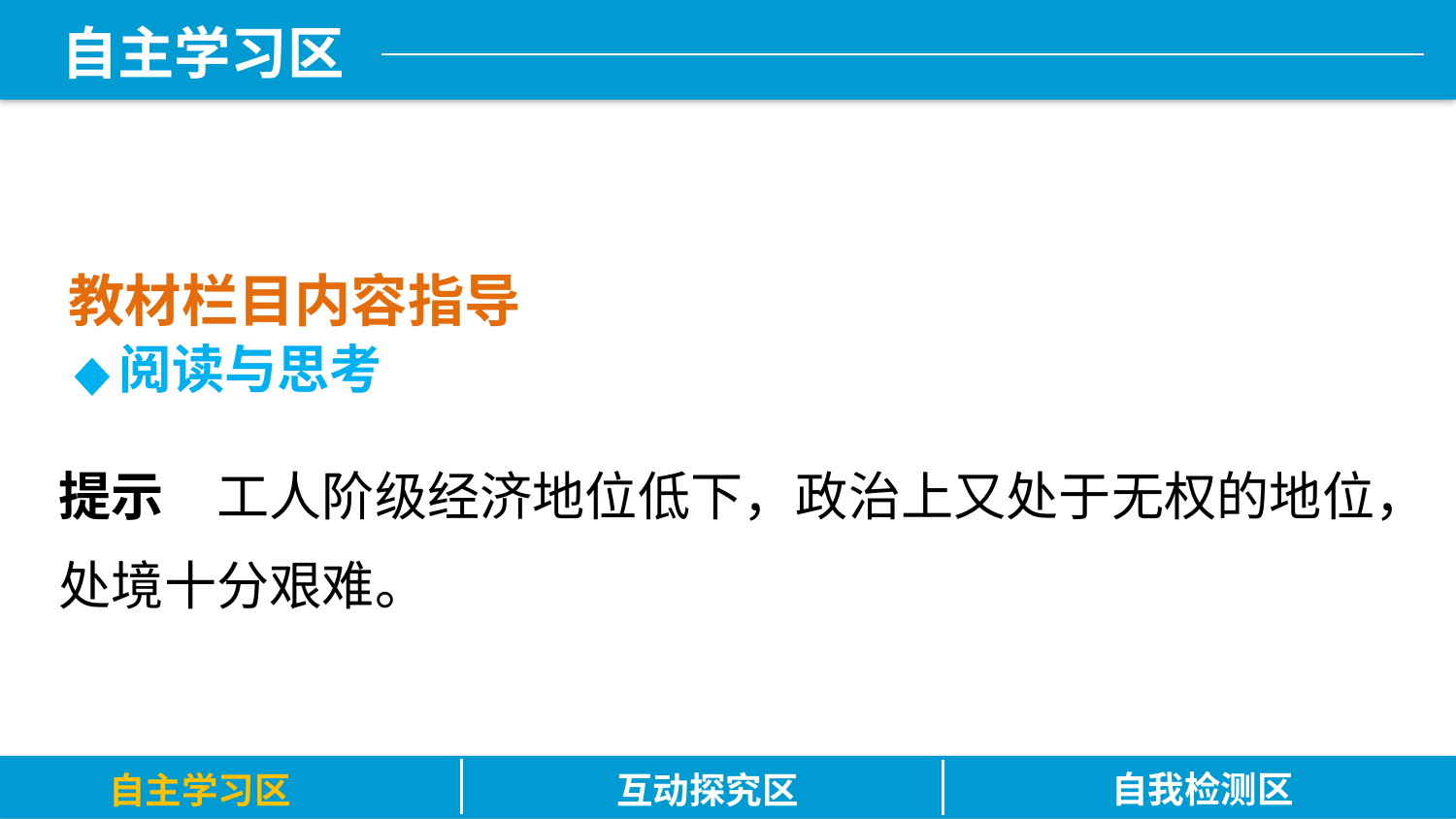

教材栏目内容指导
 阅读与思考

提示　工人阶级经济地位低下，政治上又处于无权的地位，处境十分艰难。
自我检测区
自主学习区
互动探究区